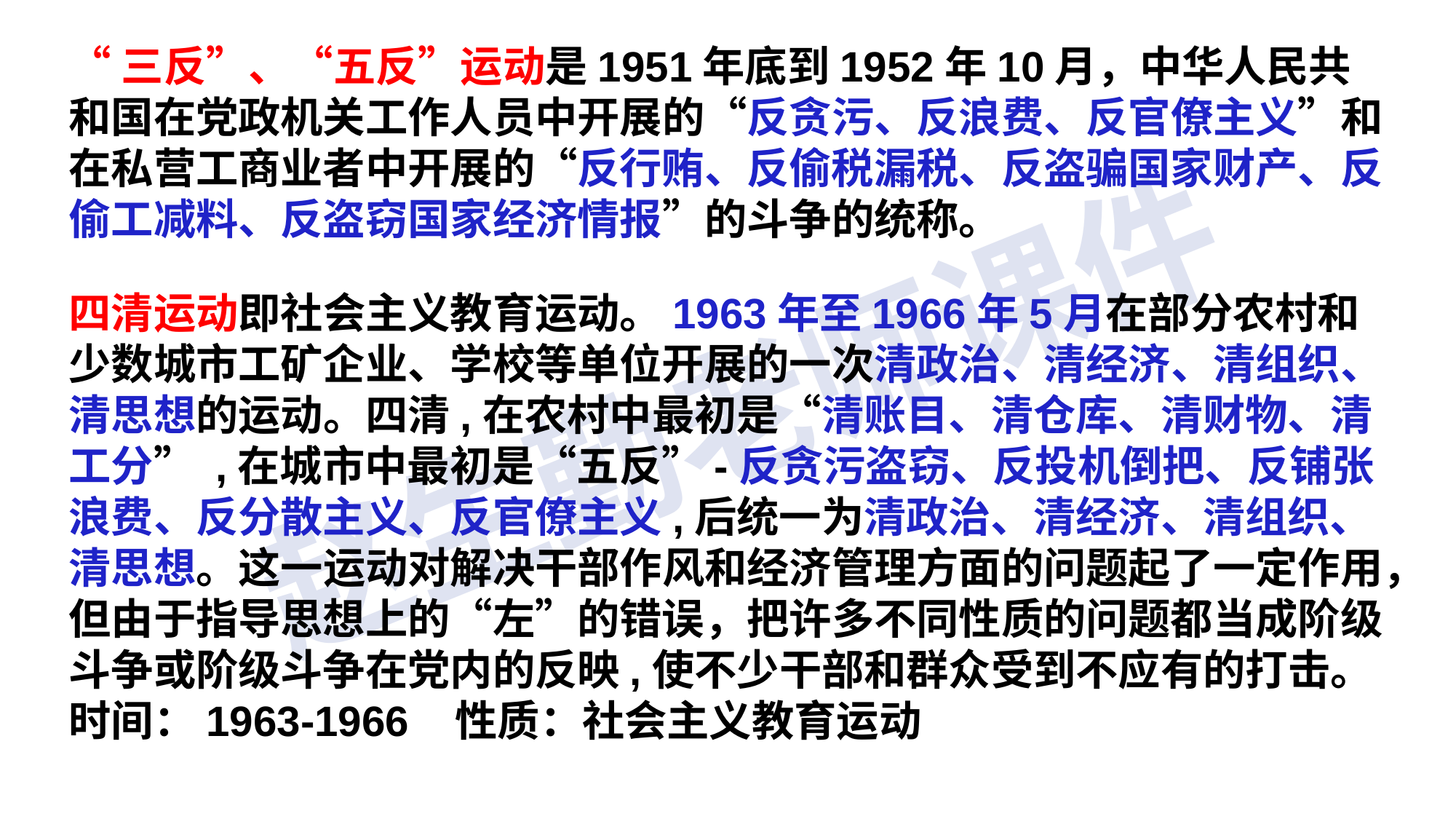

“三反”、“五反”运动是1951年底到1952年10月，中华人民共和国在党政机关工作人员中开展的“反贪污、反浪费、反官僚主义”和在私营工商业者中开展的“反行贿、反偷税漏税、反盗骗国家财产、反偷工减料、反盗窃国家经济情报”的斗争的统称。
四清运动即社会主义教育运动。1963年至1966年5月在部分农村和少数城市工矿企业、学校等单位开展的一次清政治、清经济、清组织、清思想的运动。四清,在农村中最初是“清账目、清仓库、清财物、清工分” ,在城市中最初是“五反”-反贪污盗窃、反投机倒把、反铺张浪费、反分散主义、反官僚主义,后统一为清政治、清经济、清组织、清思想。这一运动对解决干部作风和经济管理方面的问题起了一定作用，但由于指导思想上的“左”的错误，把许多不同性质的问题都当成阶级斗争或阶级斗争在党内的反映,使不少干部和群众受到不应有的打击。时间：1963-1966   性质：社会主义教育运动